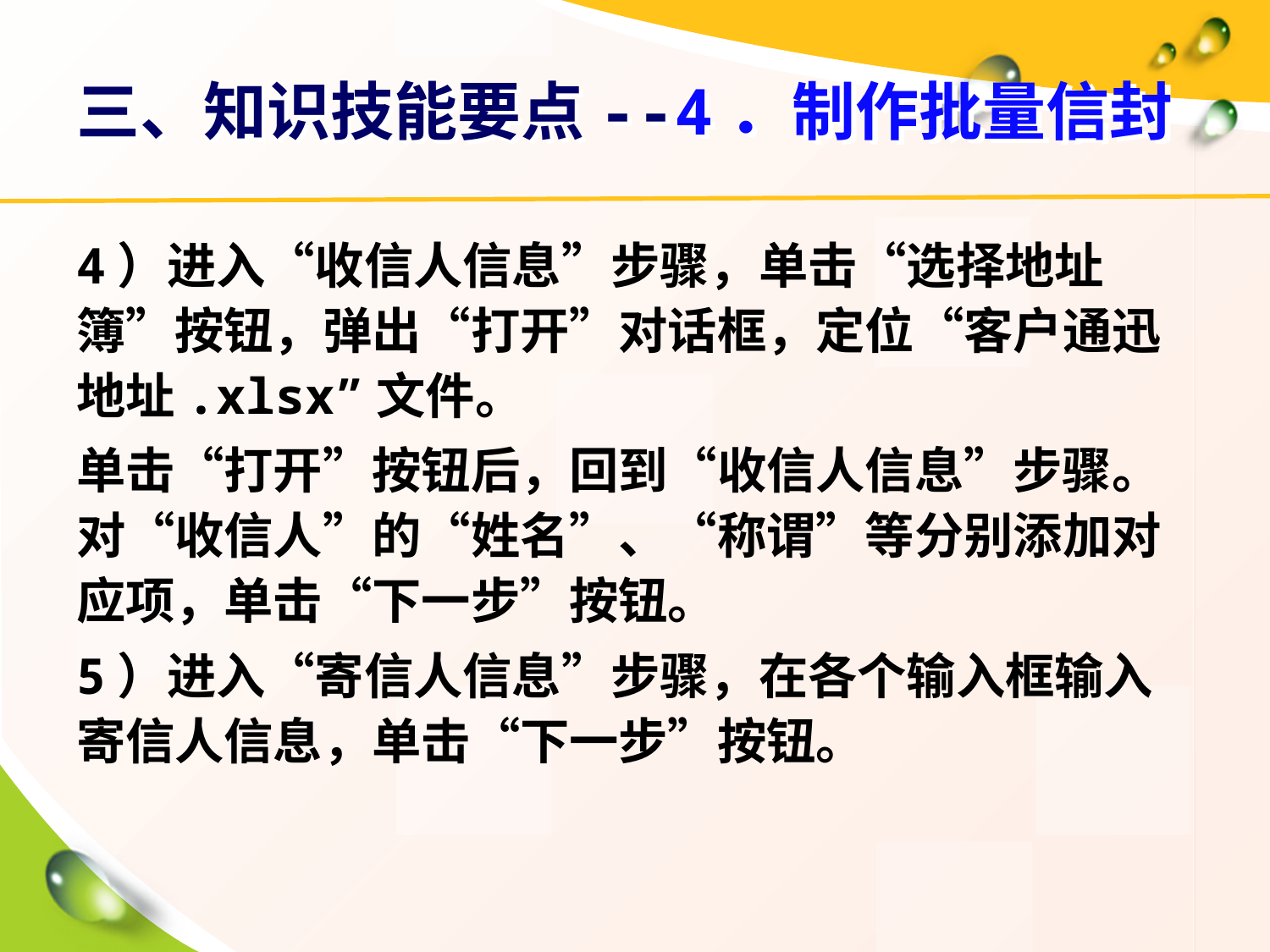

# 三、知识技能要点--4．制作批量信封
4）进入“收信人信息”步骤，单击“选择地址簿”按钮，弹出“打开”对话框，定位“客户通迅地址.xlsx”文件。
单击“打开”按钮后，回到“收信人信息”步骤。对“收信人”的“姓名”、“称谓”等分别添加对应项，单击“下一步”按钮。
5）进入“寄信人信息”步骤，在各个输入框输入寄信人信息，单击“下一步”按钮。